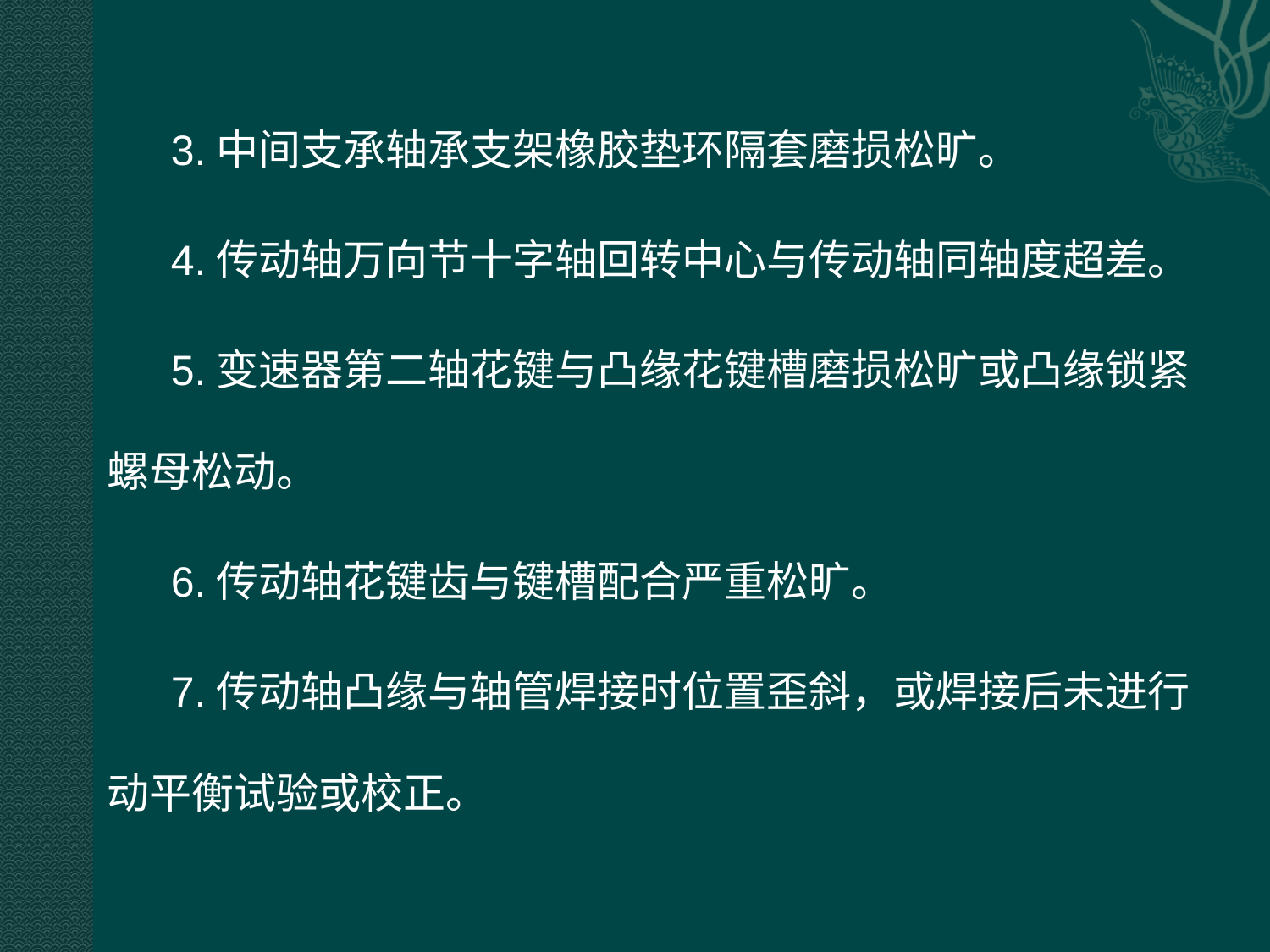

3.中间支承轴承支架橡胶垫环隔套磨损松旷。
4.传动轴万向节十字轴回转中心与传动轴同轴度超差。
5.变速器第二轴花键与凸缘花键槽磨损松旷或凸缘锁紧螺母松动。
6.传动轴花键齿与键槽配合严重松旷。
7.传动轴凸缘与轴管焊接时位置歪斜，或焊接后未进行动平衡试验或校正。